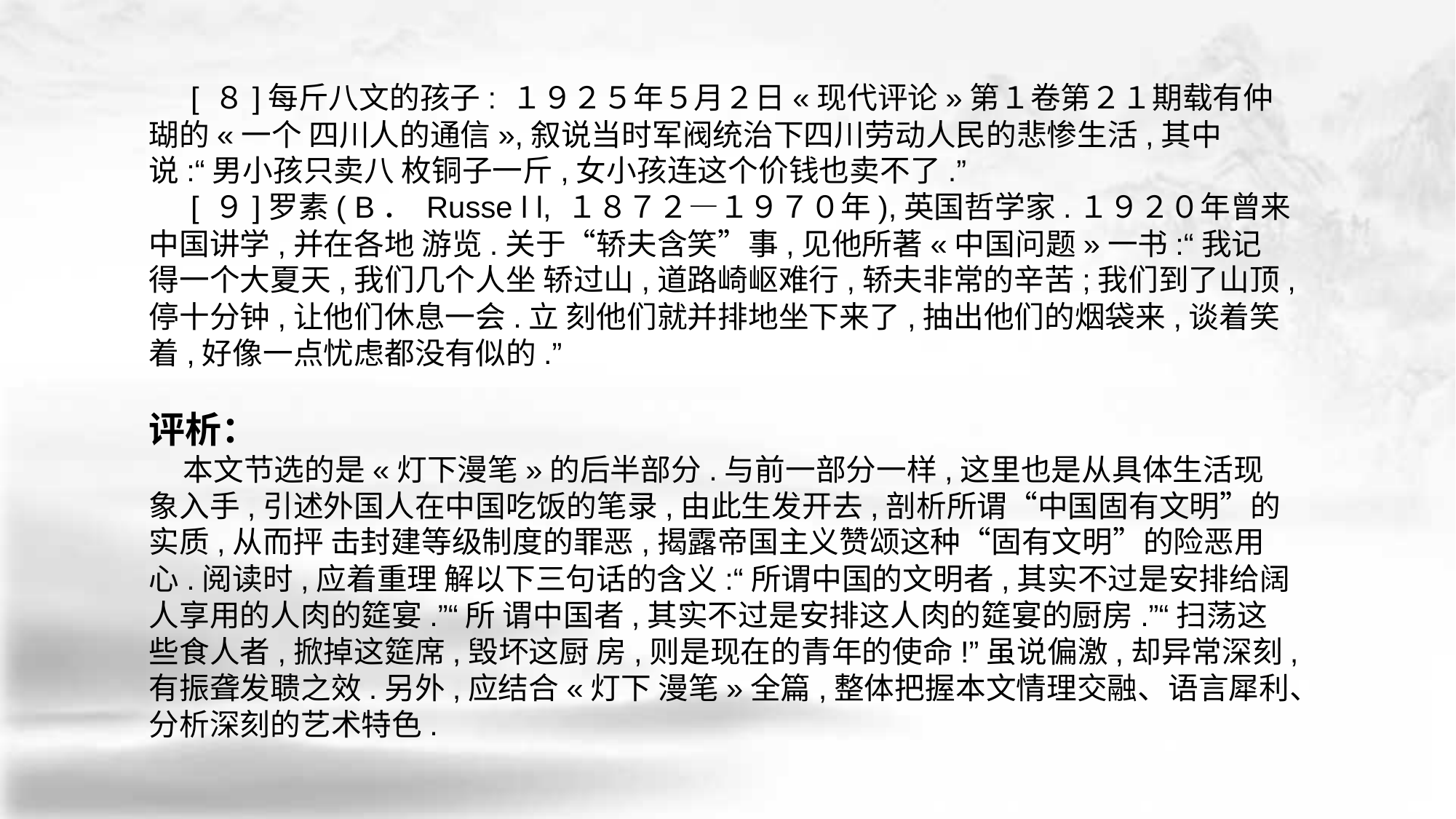

[ ８]每斤八文的孩子: １９２５年５月２日«现代评论»第１卷第２１期载有仲瑚的«一个 四川人的通信»,叙说当时军阀统治下四川劳动人民的悲惨生活,其中说:“男小孩只卖八 枚铜子一斤,女小孩连这个价钱也卖不了.”
     [ ９]罗素( B． Russe l l, １８７２—１９７０年),英国哲学家.１９２０年曾来中国讲学,并在各地 游览.关于“轿夫含笑”事,见他所著«中国问题»一书:“我记得一个大夏天,我们几个人坐 轿过山,道路崎岖难行,轿夫非常的辛苦;我们到了山顶,停十分钟,让他们休息一会.立 刻他们就并排地坐下来了,抽出他们的烟袋来,谈着笑着,好像一点忧虑都没有似的.”

评析：
    本文节选的是«灯下漫笔»的后半部分.与前一部分一样,这里也是从具体生活现象入手,引述外国人在中国吃饭的笔录,由此生发开去,剖析所谓“中国固有文明”的实质,从而抨 击封建等级制度的罪恶,揭露帝国主义赞颂这种“固有文明”的险恶用心.阅读时,应着重理 解以下三句话的含义:“所谓中国的文明者,其实不过是安排给阔人享用的人肉的筵宴.”“所 谓中国者,其实不过是安排这人肉的筵宴的厨房.”“扫荡这些食人者,掀掉这筵席,毁坏这厨 房,则是现在的青年的使命!”虽说偏激,却异常深刻,有振聋发聩之效.另外,应结合«灯下 漫笔»全篇,整体把握本文情理交融、语言犀利、分析深刻的艺术特色.